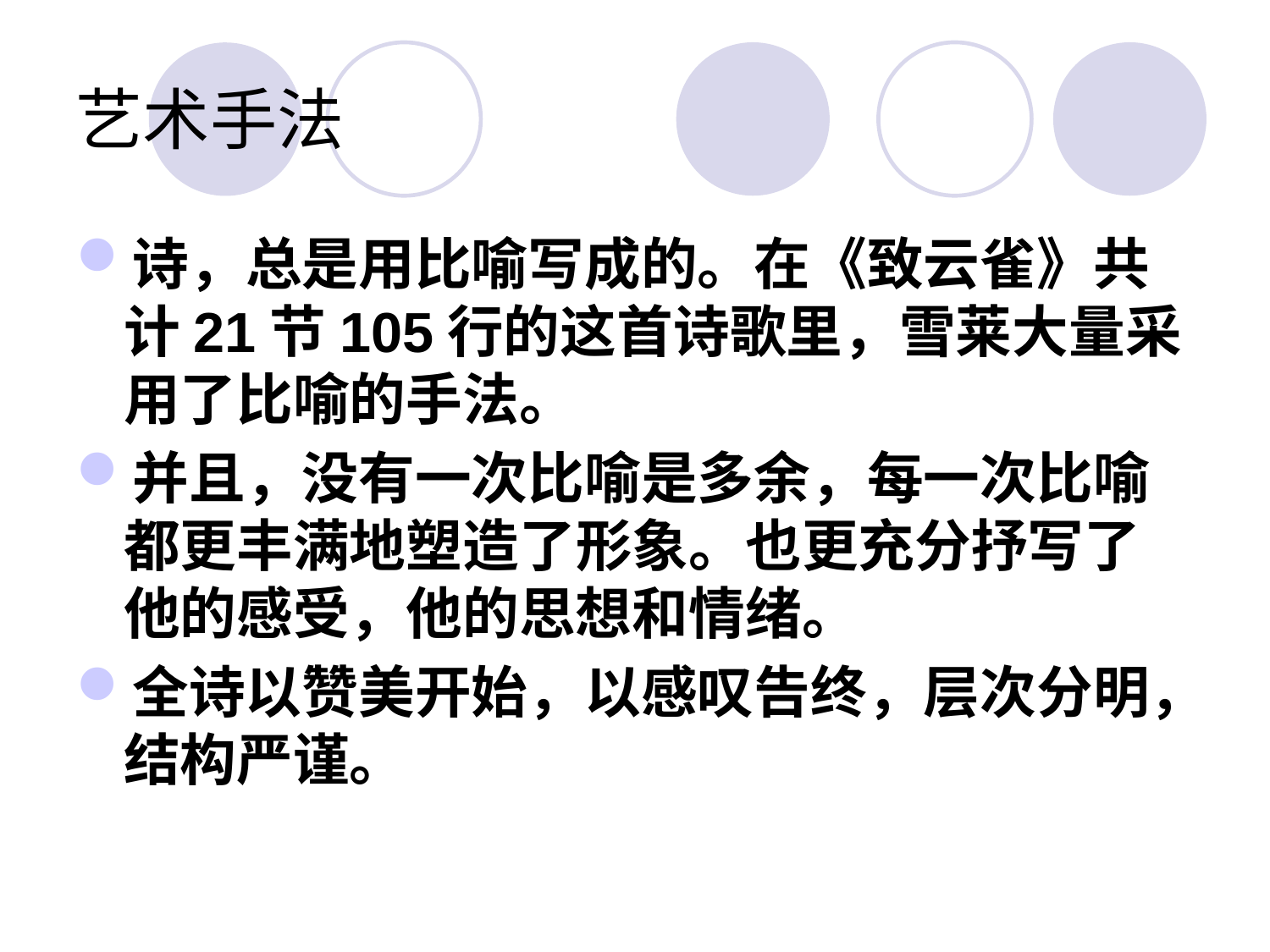

# 艺术手法
诗，总是用比喻写成的。在《致云雀》共计21节105行的这首诗歌里，雪莱大量采用了比喻的手法。
并且，没有一次比喻是多余，每一次比喻都更丰满地塑造了形象。也更充分抒写了他的感受，他的思想和情绪。
全诗以赞美开始，以感叹告终，层次分明，结构严谨。